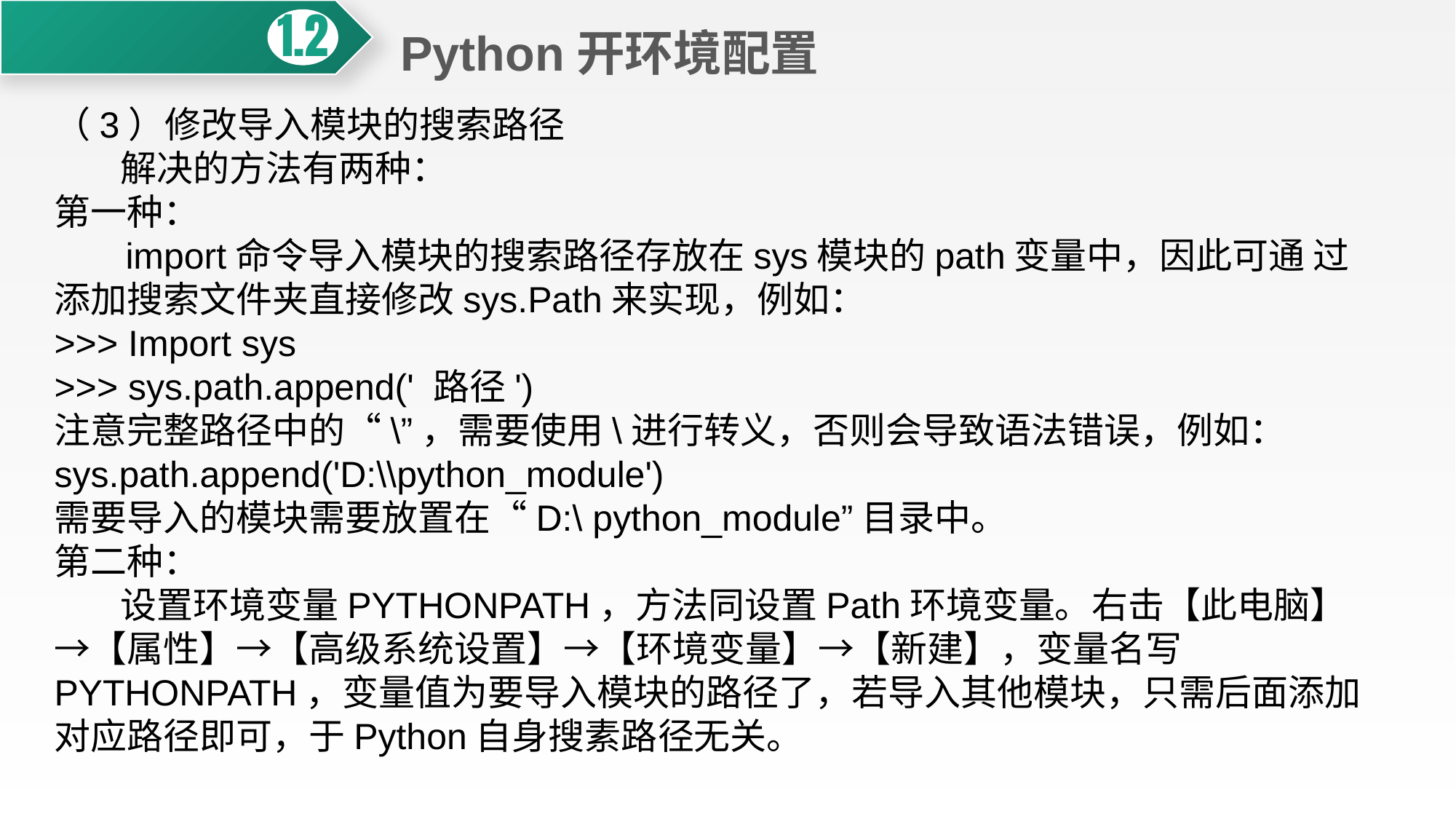

Python开环境配置
1.2
（3）修改导入模块的搜索路径
       解决的方法有两种：
第一种：
       import命令导入模块的搜索路径存放在sys模块的path变量中，因此可通 过添加搜索文件夹直接修改sys.Path来实现，例如：
>>> Import sys
>>> sys.path.append(' 路径')
注意完整路径中的“\”，需要使用\进行转义，否则会导致语法错误，例如：
sys.path.append('D:\\python_module')
需要导入的模块需要放置在“D:\ python_module”目录中。
第二种：
       设置环境变量PYTHONPATH，方法同设置Path环境变量。右击【此电脑】→【属性】→【高级系统设置】→【环境变量】→【新建】，变量名写PYTHONPATH，变量值为要导入模块的路径了，若导入其他模块，只需后面添加对应路径即可，于Python自身搜素路径无关。